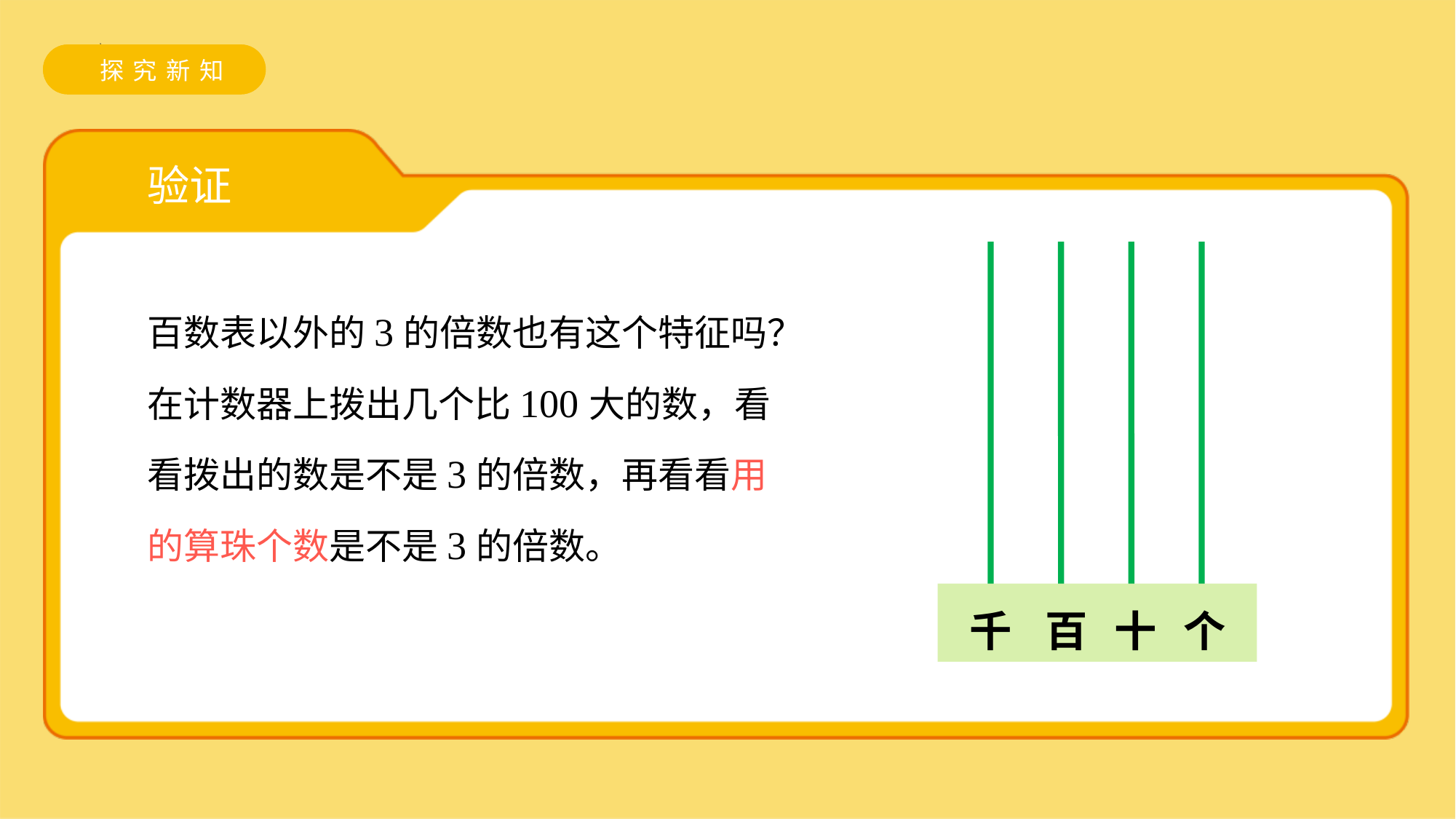

探究新知
验证

千
百
十
个
百数表以外的3的倍数也有这个特征吗？
在计数器上拨出几个比100大的数，看看拨出的数是不是3的倍数，再看看用的算珠个数是不是3的倍数。